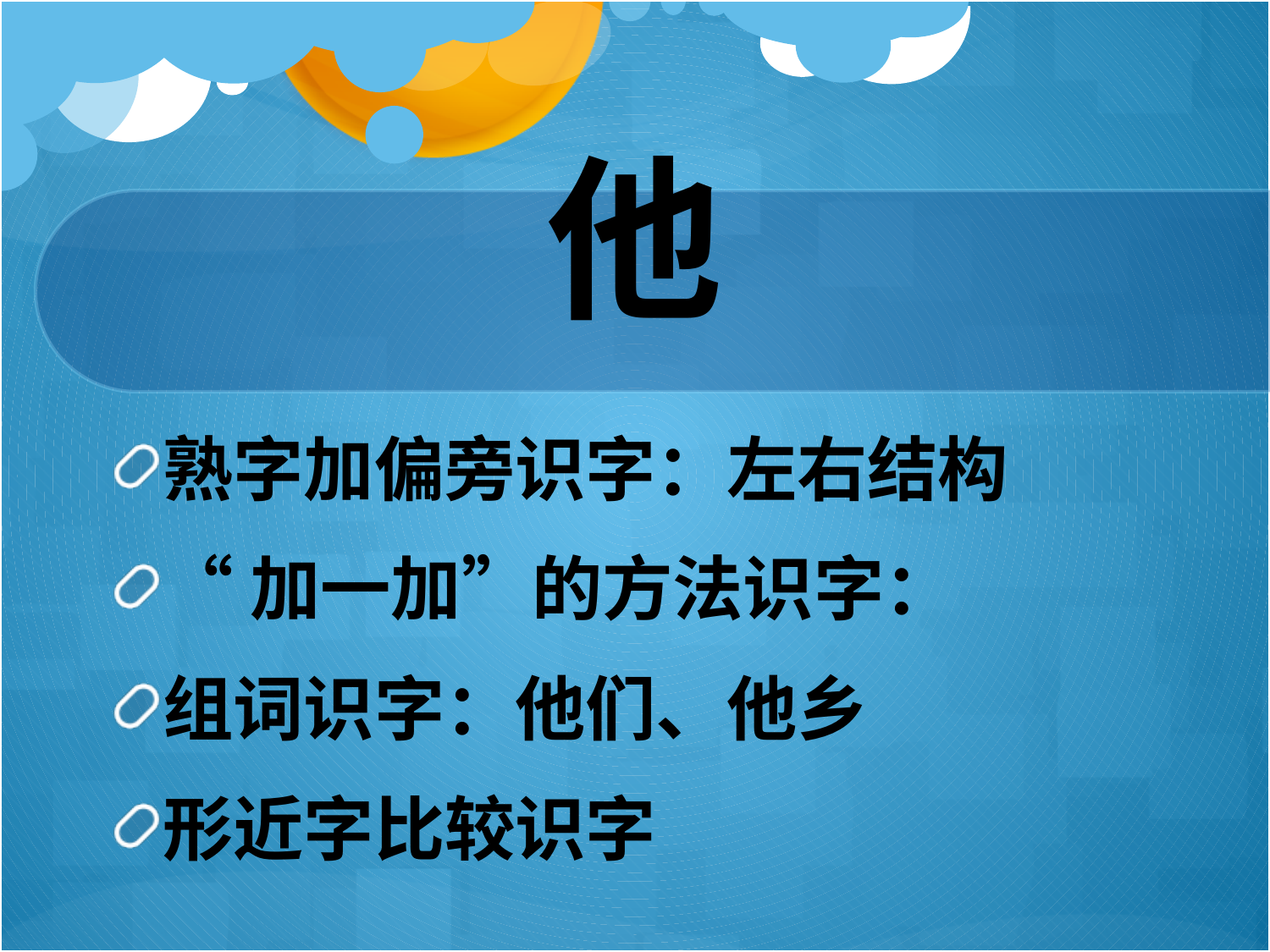

# 他
熟字加偏旁识字：左右结构
“加一加”的方法识字：
组词识字：他们、他乡
形近字比较识字